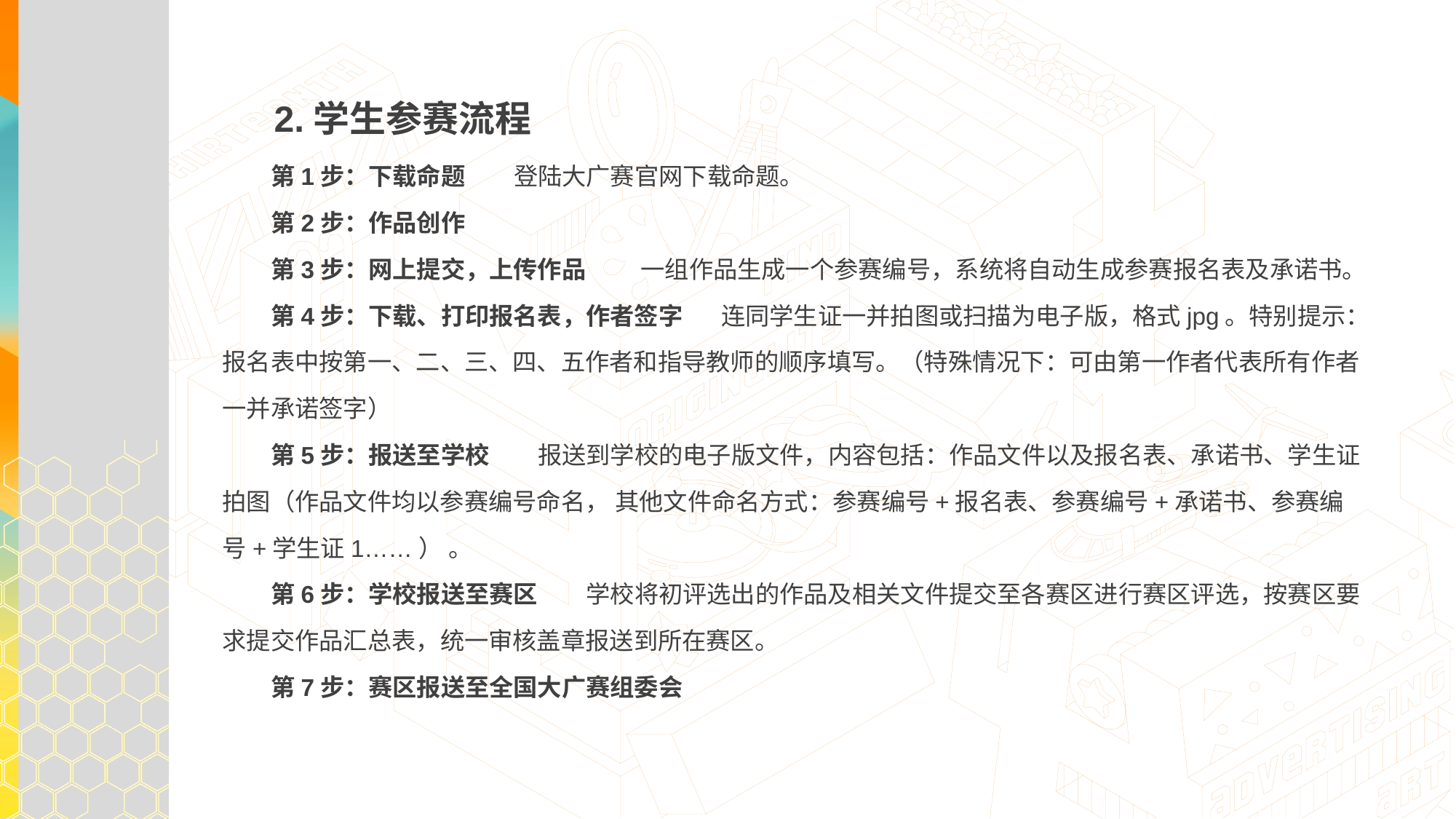

2.学生参赛流程
　　第1步：下载命题　　登陆大广赛官网下载命题。
　　第2步：作品创作
　　第3步：网上提交，上传作品          一组作品生成一个参赛编号，系统将自动生成参赛报名表及承诺书。
　　第4步：下载、打印报名表，作者签字       连同学生证一并拍图或扫描为电子版，格式jpg。特别提示：报名表中按第一、二、三、四、五作者和指导教师的顺序填写。（特殊情况下：可由第一作者代表所有作者一并承诺签字）
　　第5步：报送至学校　　报送到学校的电子版文件，内容包括：作品文件以及报名表、承诺书、学生证拍图（作品文件均以参赛编号命名， 其他文件命名方式：参赛编号+报名表、参赛编号+承诺书、参赛编号+学生证1……） 。
　　第6步：学校报送至赛区　　学校将初评选出的作品及相关文件提交至各赛区进行赛区评选，按赛区要求提交作品汇总表，统一审核盖章报送到所在赛区。
　　第7步：赛区报送至全国大广赛组委会
13